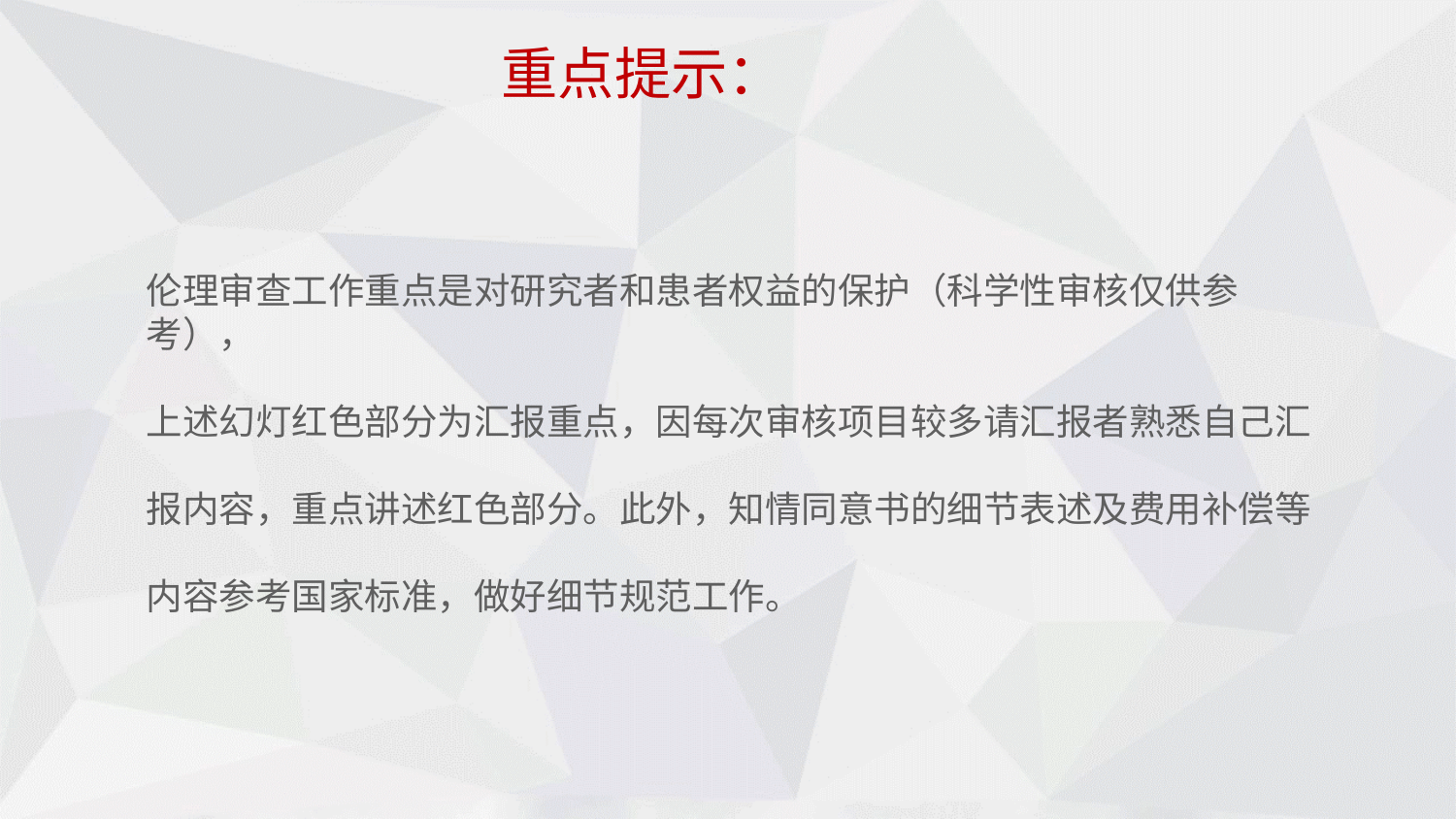

重点提示：
伦理审查工作重点是对研究者和患者权益的保护（科学性审核仅供参考），

上述幻灯红色部分为汇报重点，因每次审核项目较多请汇报者熟悉自己汇

报内容，重点讲述红色部分。此外，知情同意书的细节表述及费用补偿等

内容参考国家标准，做好细节规范工作。